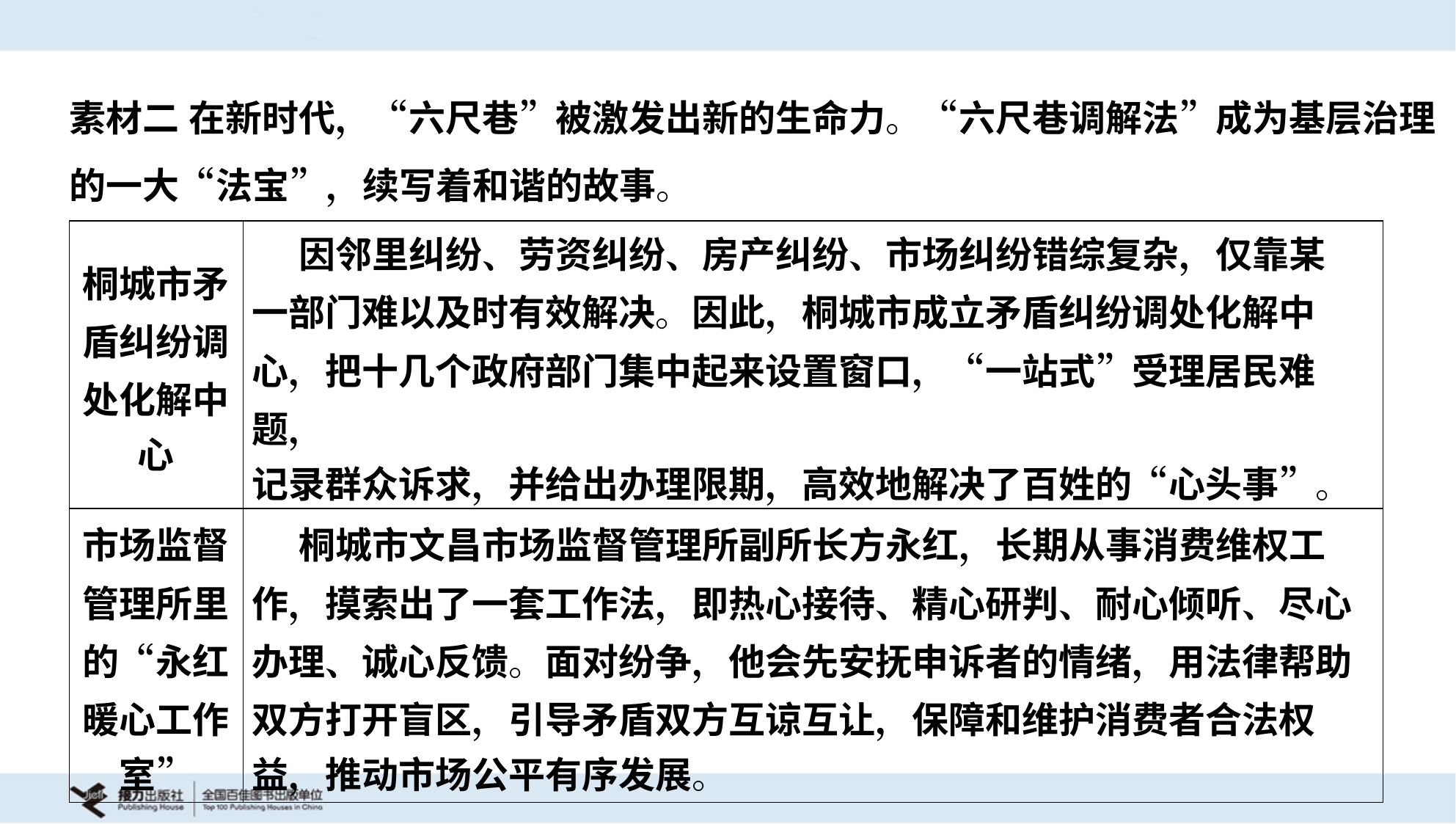

素材二 在新时代，“六尺巷”被激发出新的生命力。“六尺巷调解法”成为基层治理
的一大“法宝”，续写着和谐的故事。
| 桐城市矛 盾纠纷调 处化解中 心 | 因邻里纠纷、劳资纠纷、房产纠纷、市场纠纷错综复杂，仅靠某 一部门难以及时有效解决。因此，桐城市成立矛盾纠纷调处化解中 心，把十几个政府部门集中起来设置窗口，“一站式”受理居民难题， 记录群众诉求，并给出办理限期，高效地解决了百姓的“心头事”。 |
| --- | --- |
| 市场监督 管理所里 的“永红 暖心工作 室” | 桐城市文昌市场监督管理所副所长方永红，长期从事消费维权工 作，摸索出了一套工作法，即热心接待、精心研判、耐心倾听、尽心 办理、诚心反馈。面对纷争，他会先安抚申诉者的情绪，用法律帮助 双方打开盲区，引导矛盾双方互谅互让，保障和维护消费者合法权 益，推动市场公平有序发展。 |